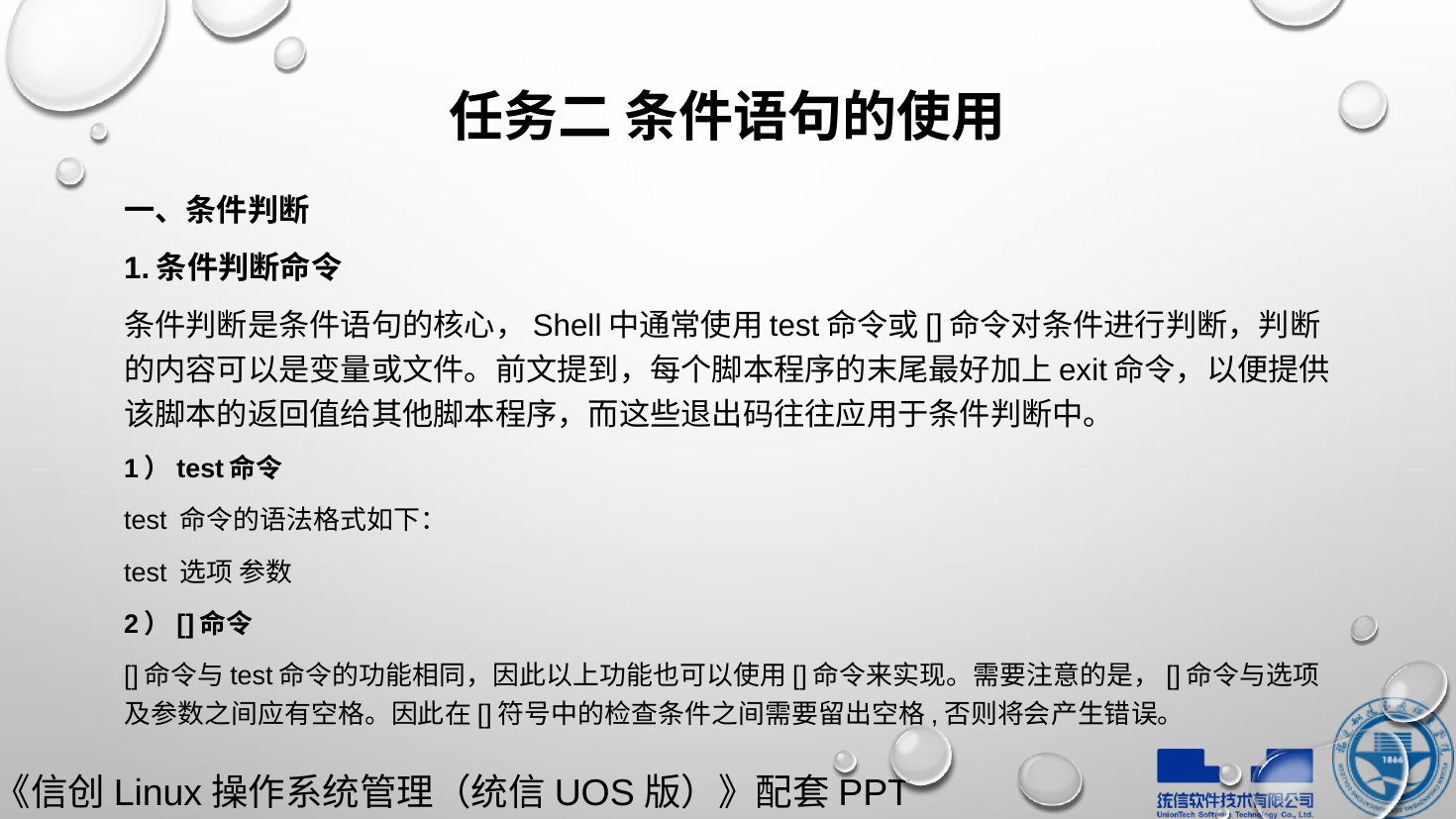

# 任务二 条件语句的使用
一、条件判断
1.条件判断命令
条件判断是条件语句的核心，Shell中通常使用test命令或[]命令对条件进行判断，判断的内容可以是变量或文件。前文提到，每个脚本程序的末尾最好加上exit命令，以便提供该脚本的返回值给其他脚本程序，而这些退出码往往应用于条件判断中。
1）test命令
test 命令的语法格式如下：
test 选项 参数
2）[]命令
[]命令与test命令的功能相同，因此以上功能也可以使用[]命令来实现。需要注意的是，[]命令与选项及参数之间应有空格。因此在[]符号中的检查条件之间需要留出空格,否则将会产生错误。